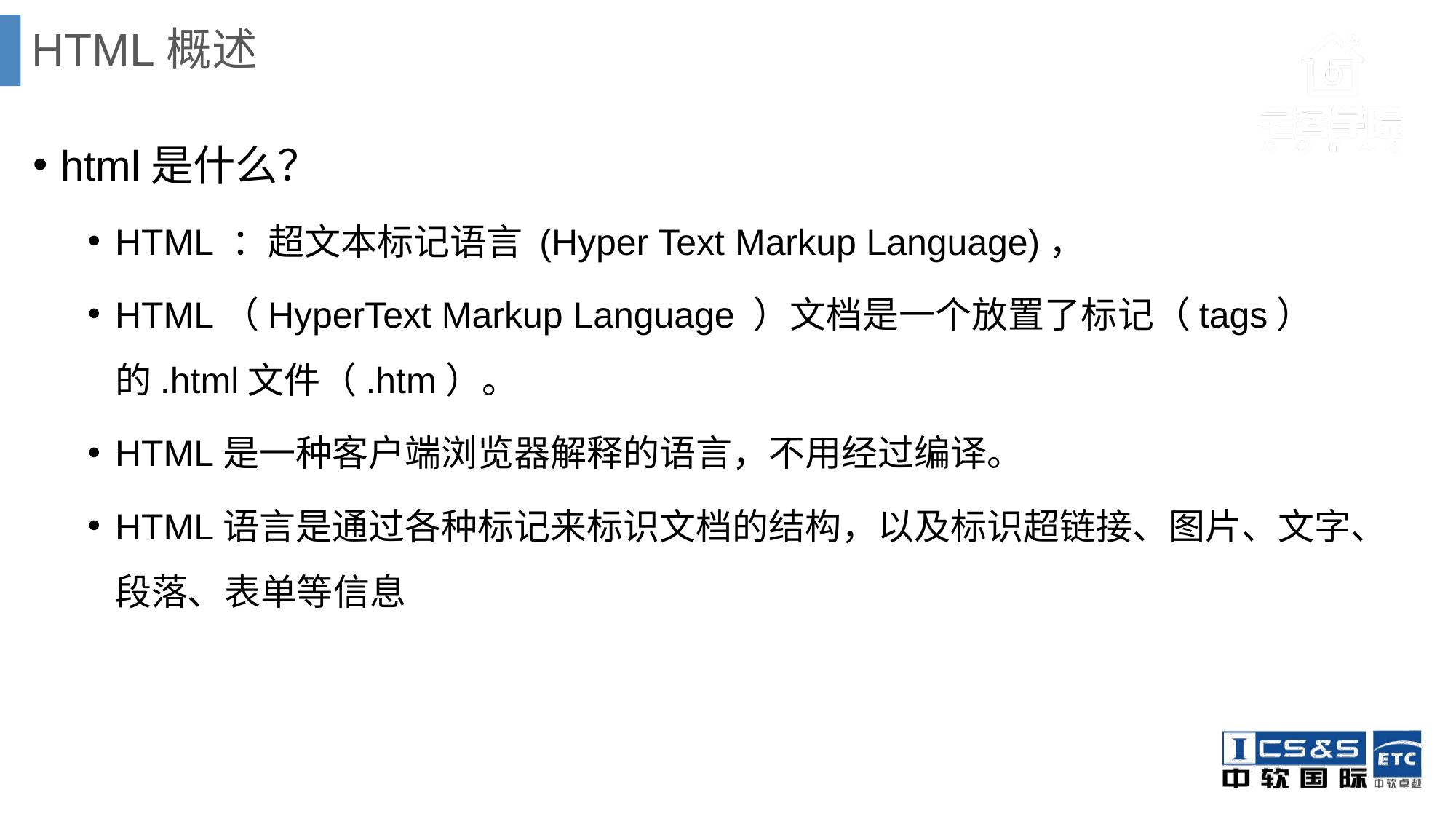

# HTML概述
html是什么？
HTML ：超文本标记语言 (Hyper Text Markup Language)，
HTML（HyperText Markup Language ）文档是一个放置了标记（tags）的.html文件（.htm）。
HTML是一种客户端浏览器解释的语言，不用经过编译。
HTML语言是通过各种标记来标识文档的结构，以及标识超链接、图片、文字、段落、表单等信息